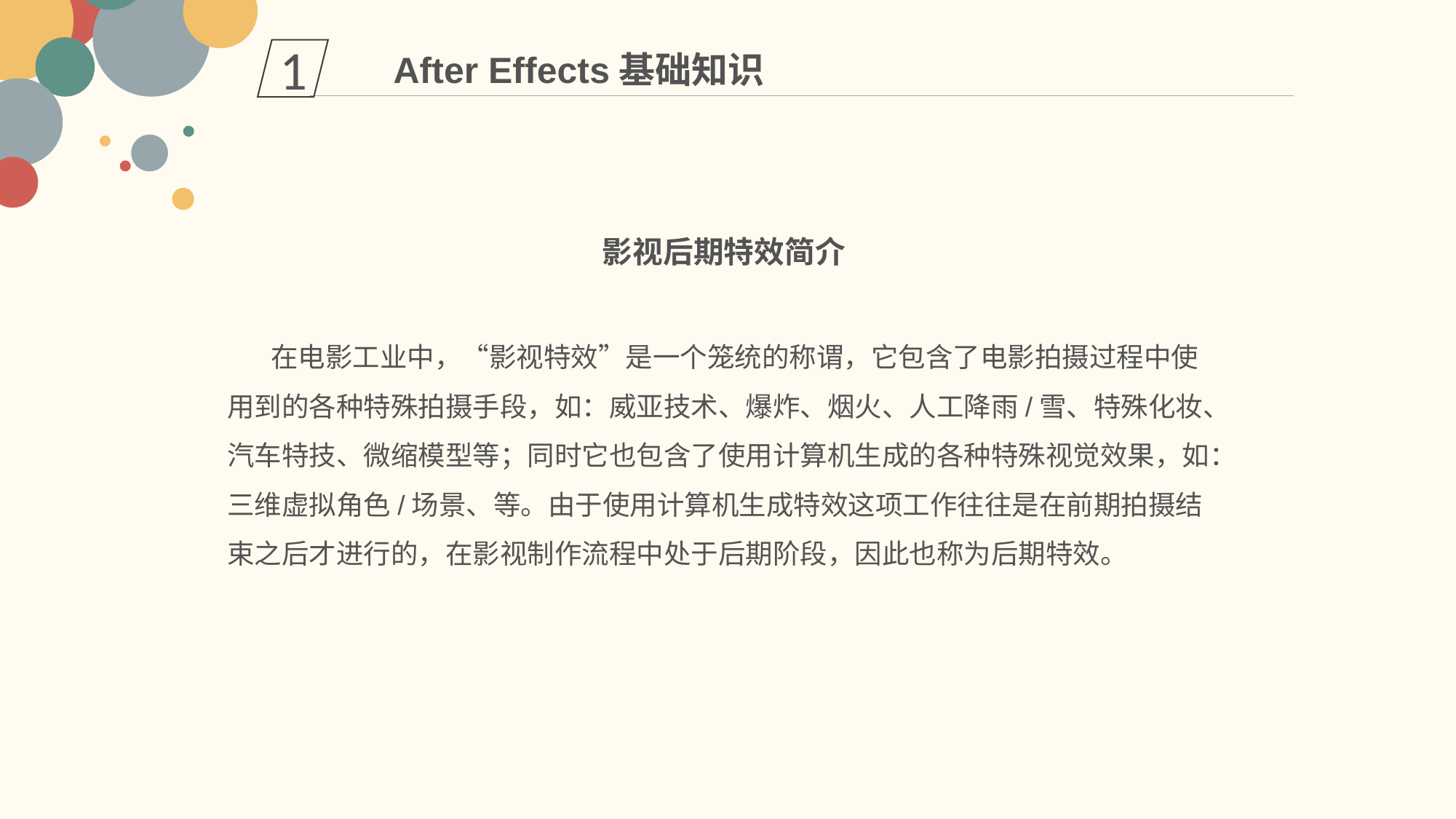

1
After Effects基础知识
影视后期特效简介

      在电影工业中，“影视特效”是一个笼统的称谓，它包含了电影拍摄过程中使用到的各种特殊拍摄手段，如：威亚技术、爆炸、烟火、人工降雨/雪、特殊化妆、汽车特技、微缩模型等；同时它也包含了使用计算机生成的各种特殊视觉效果，如：三维虚拟角色/场景、等。由于使用计算机生成特效这项工作往往是在前期拍摄结束之后才进行的，在影视制作流程中处于后期阶段，因此也称为后期特效。